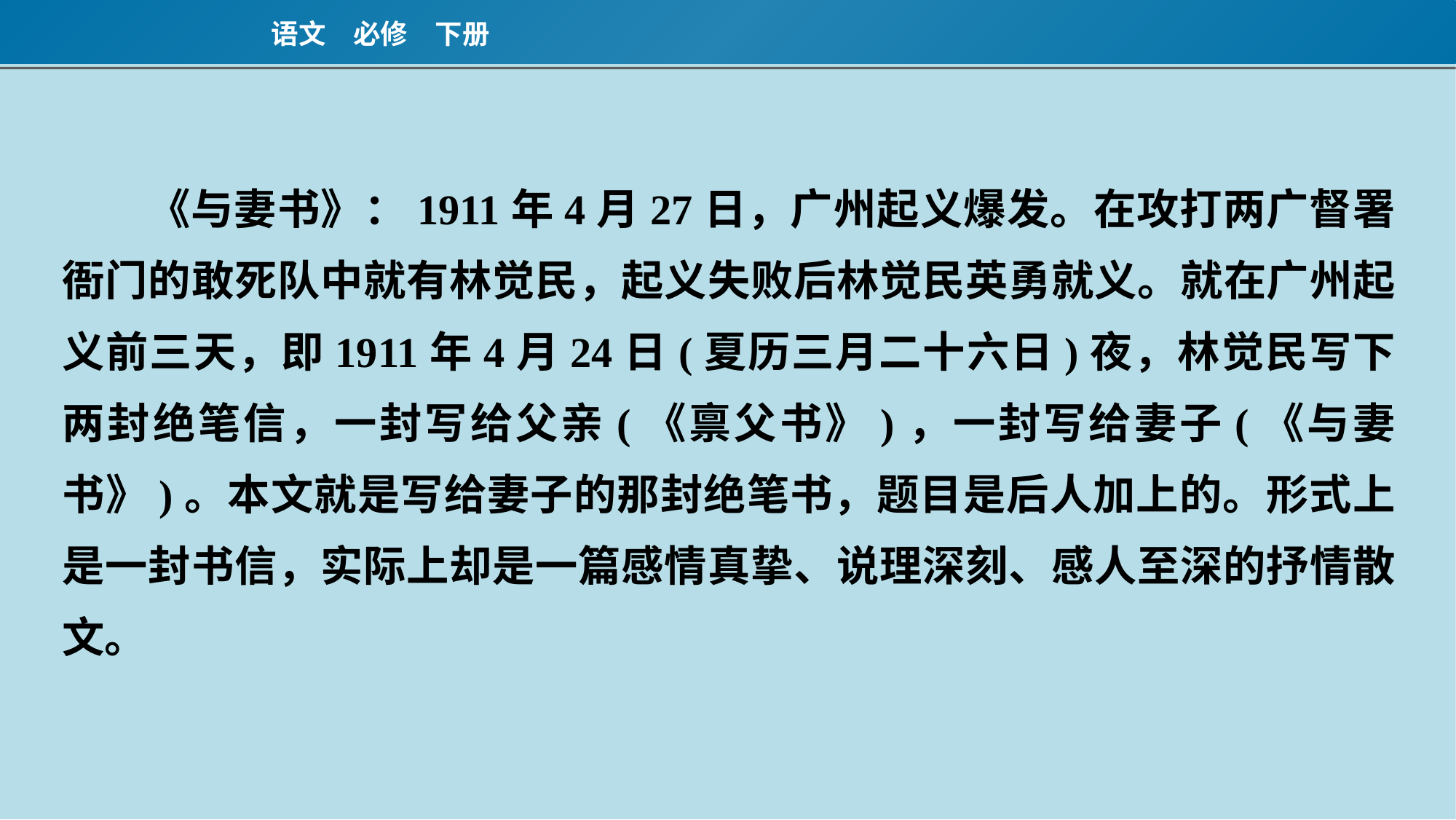

《与妻书》：1911年4月27日，广州起义爆发。在攻打两广督署衙门的敢死队中就有林觉民，起义失败后林觉民英勇就义。就在广州起义前三天，即1911年4月24日(夏历三月二十六日)夜，林觉民写下两封绝笔信，一封写给父亲(《禀父书》)，一封写给妻子(《与妻书》)。本文就是写给妻子的那封绝笔书，题目是后人加上的。形式上是一封书信，实际上却是一篇感情真挚、说理深刻、感人至深的抒情散文。